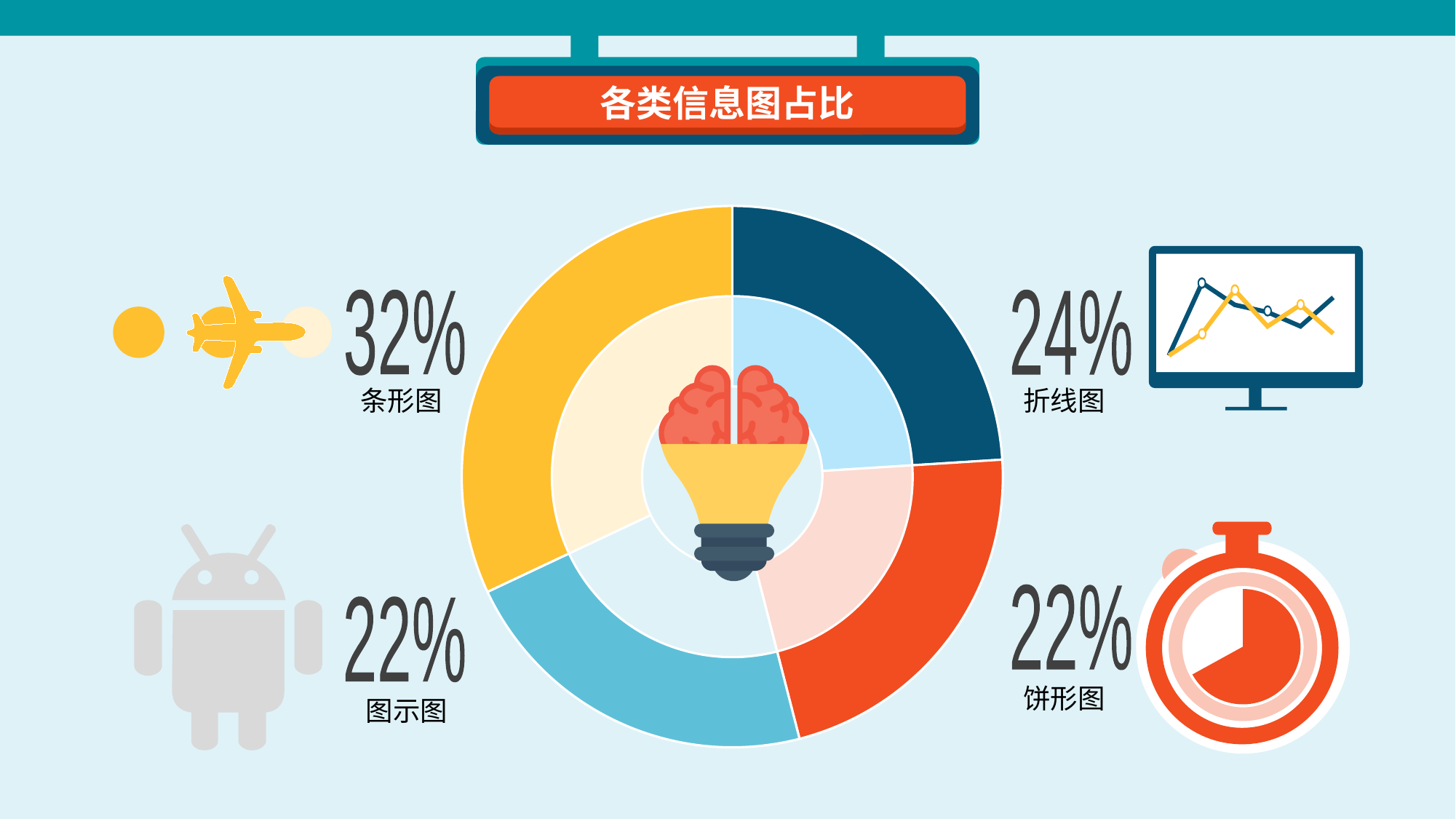

各类信息图占比

### Chart

| Category | 销售额 |
|---|---|
| 第一季度 | 2.4 |
| 第二季度 | 2.2 |
| 第三季度 | 2.2 |
| 第四季度 | 3.2 |

### Chart

| Category | 销售额 |
|---|---|
| 第一季度 | 2.4 |
| 第二季度 | 2.2 |
| 第三季度 | 2.2 |
| 第四季度 | 3.2 |

32%
24%

条形图
折线图

22%
22%
饼形图
图示图